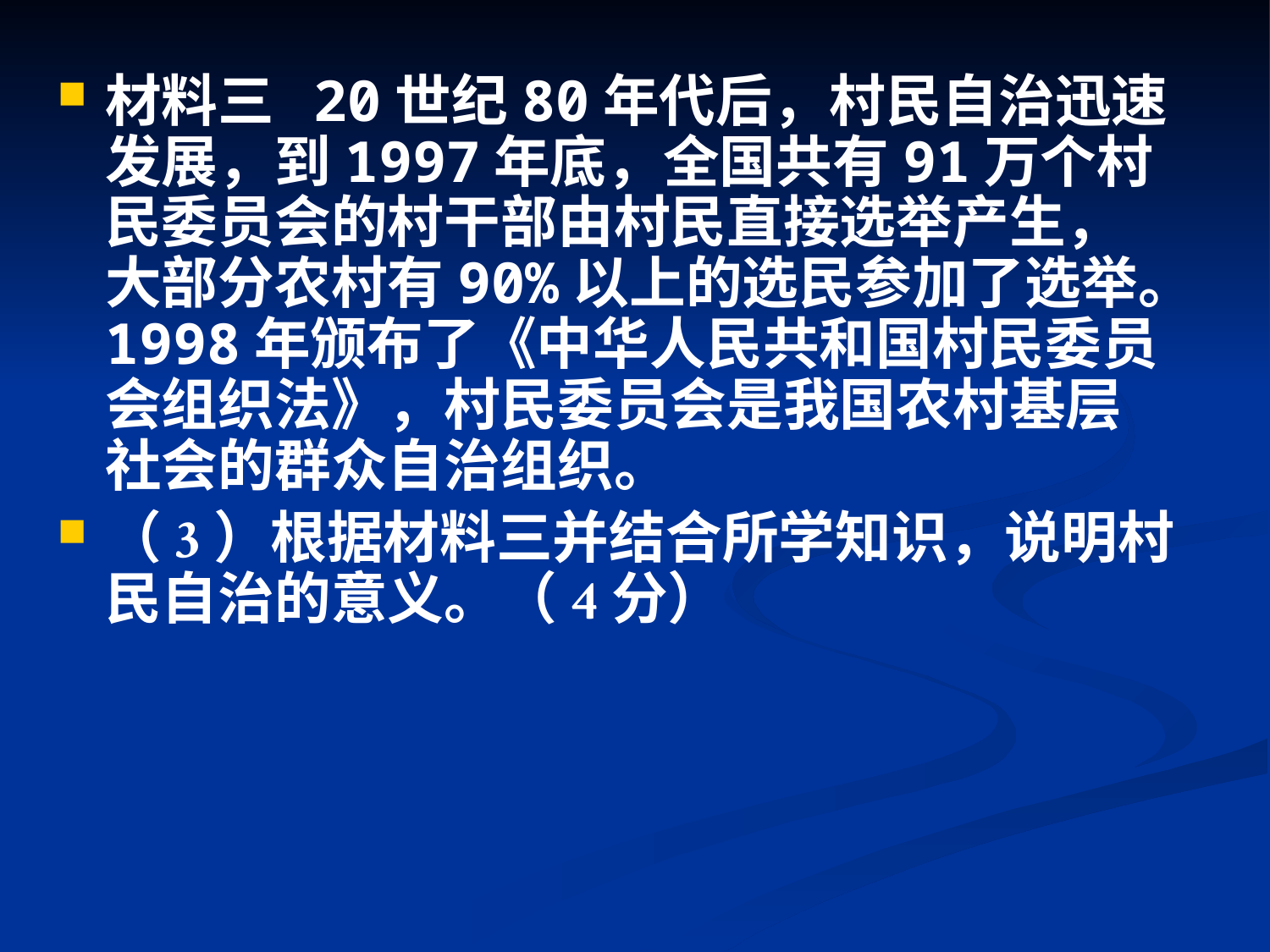

材料三  20世纪80年代后，村民自治迅速发展，到1997年底，全国共有91万个村民委员会的村干部由村民直接选举产生，大部分农村有90%以上的选民参加了选举。1998年颁布了《中华人民共和国村民委员会组织法》，村民委员会是我国农村基层社会的群众自治组织。
（3）根据材料三并结合所学知识，说明村民自治的意义。（4分）